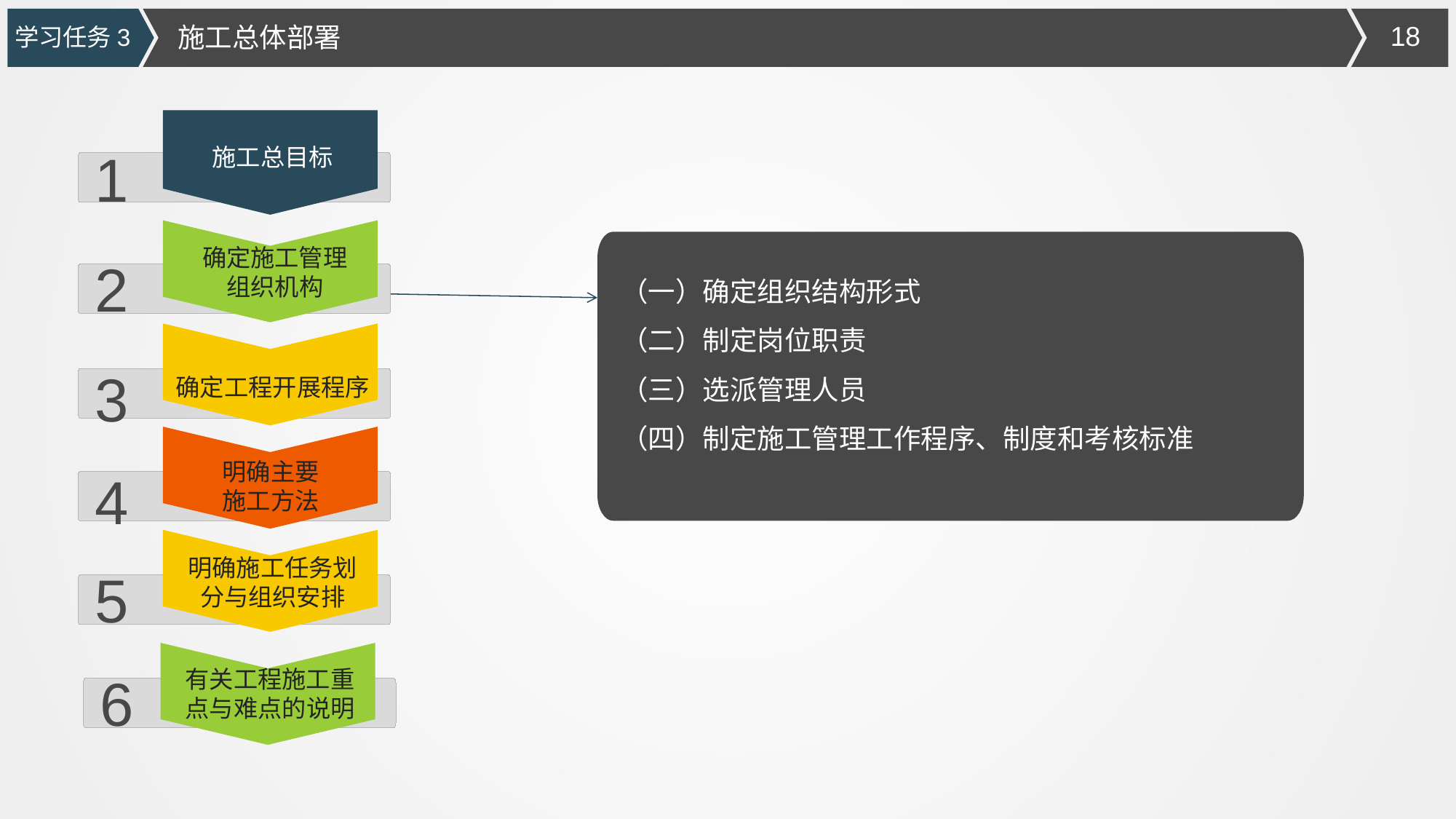

施工总体部署
学习任务3

1
施工总目标

（一）确定组织结构形式
（二）制定岗位职责
（三）选派管理人员
（四）制定施工管理工作程序、制度和考核标准

确定施工管理组织机构
2

3
确定工程开展程序

明确主要施工方法
4

明确施工任务划分与组织安排
5

有关工程施工重点与难点的说明
6